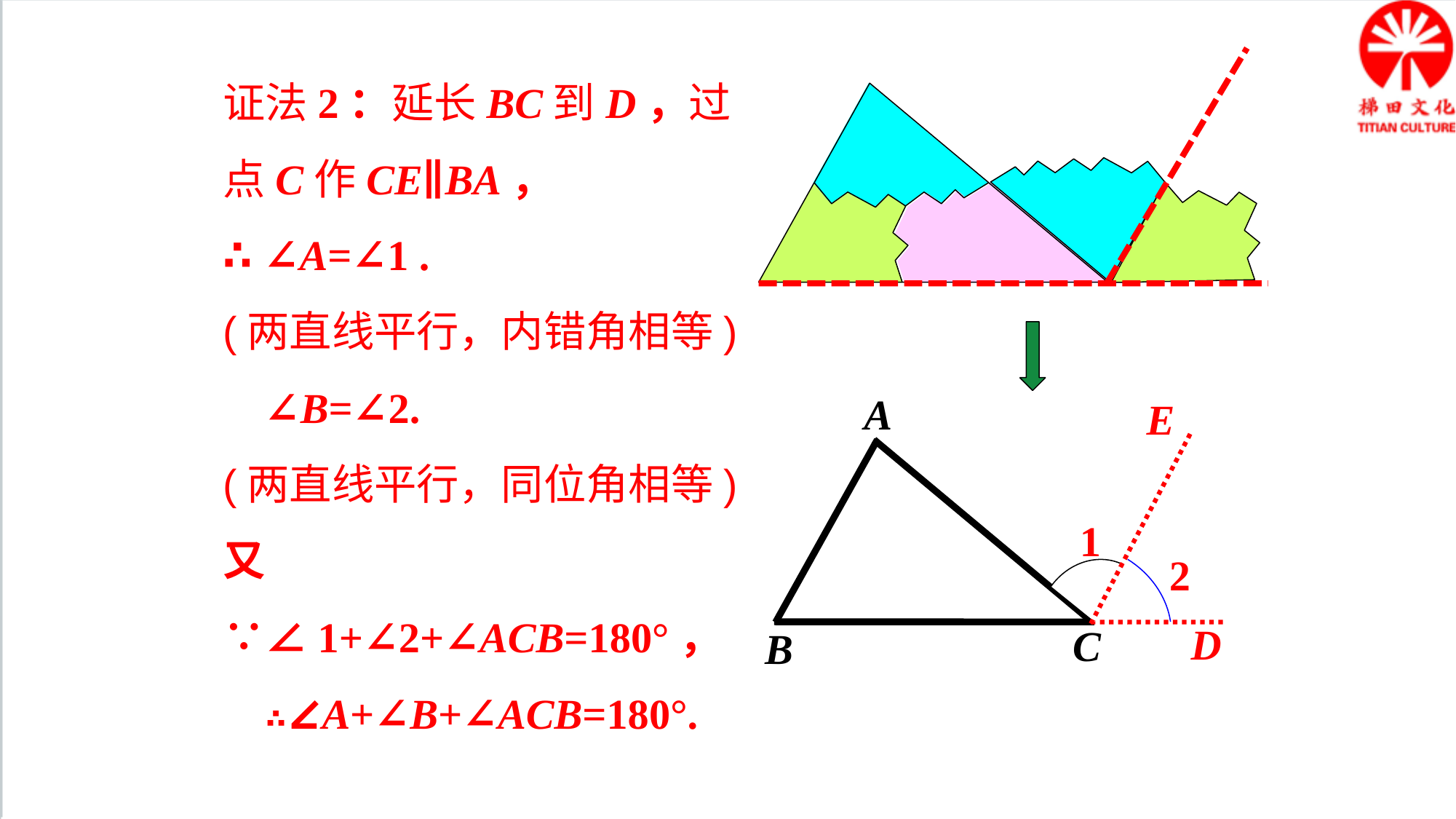

证法2：延长BC到D，过点C作CE∥BA，
∴ ∠A=∠1 .
(两直线平行，内错角相等)
    ∠B=∠2.
(两直线平行，同位角相等)
又∵∠1+∠2+∠ACB=180°，
    ∴∠A+∠B+∠ACB=180°.

A

C
B

E

1

2

D